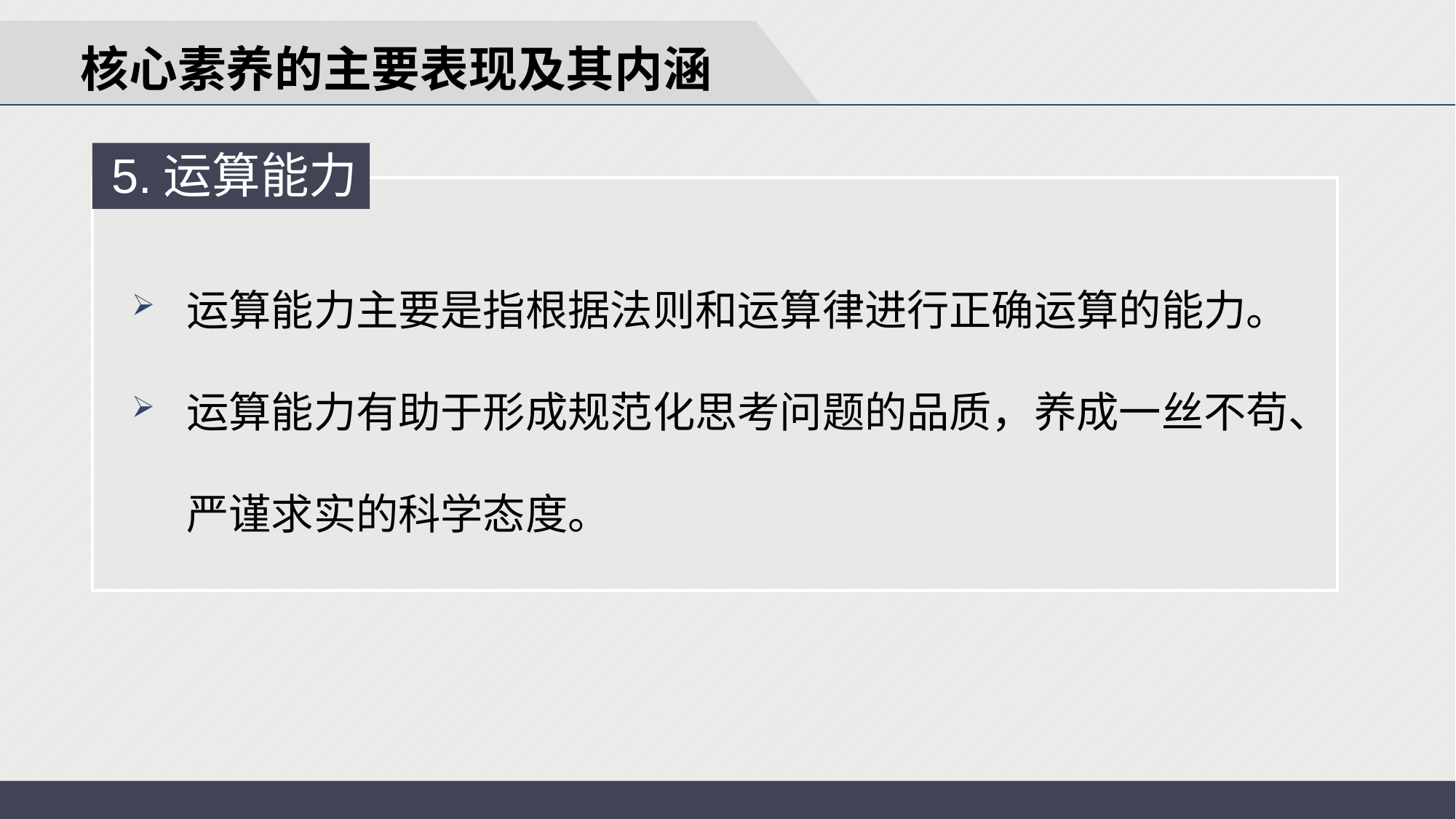

核心素养的主要表现及其内涵
5.运算能力

运算能力主要是指根据法则和运算律进行正确运算的能力。
运算能力有助于形成规范化思考问题的品质，养成一丝不苟、严谨求实的科学态度。